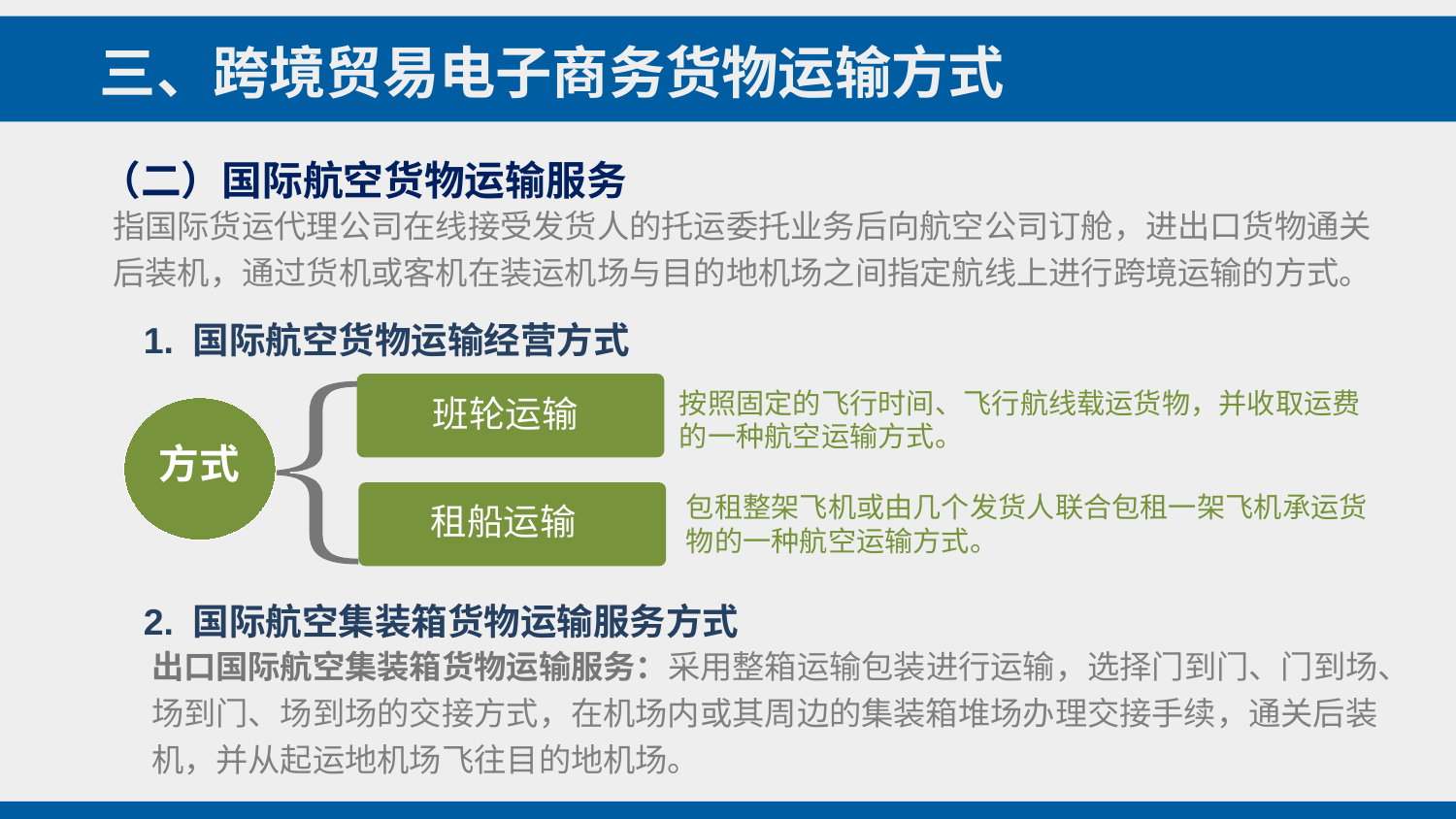

三、跨境贸易电子商务货物运输方式
（二）国际航空货物运输服务
指国际货运代理公司在线接受发货人的托运委托业务后向航空公司订舱，进出口货物通关后装机，通过货机或客机在装运机场与目的地机场之间指定航线上进行跨境运输的方式。
1. 国际航空货物运输经营方式

 班轮运输
按照固定的飞行时间、飞行航线载运货物，并收取运费的一种航空运输方式。

方式

 租船运输
包租整架飞机或由几个发货人联合包租一架飞机承运货物的一种航空运输方式。
2. 国际航空集装箱货物运输服务方式
出口国际航空集装箱货物运输服务：采用整箱运输包装进行运输，选择门到门、门到场、场到门、场到场的交接方式，在机场内或其周边的集装箱堆场办理交接手续，通关后装机，并从起运地机场飞往目的地机场。